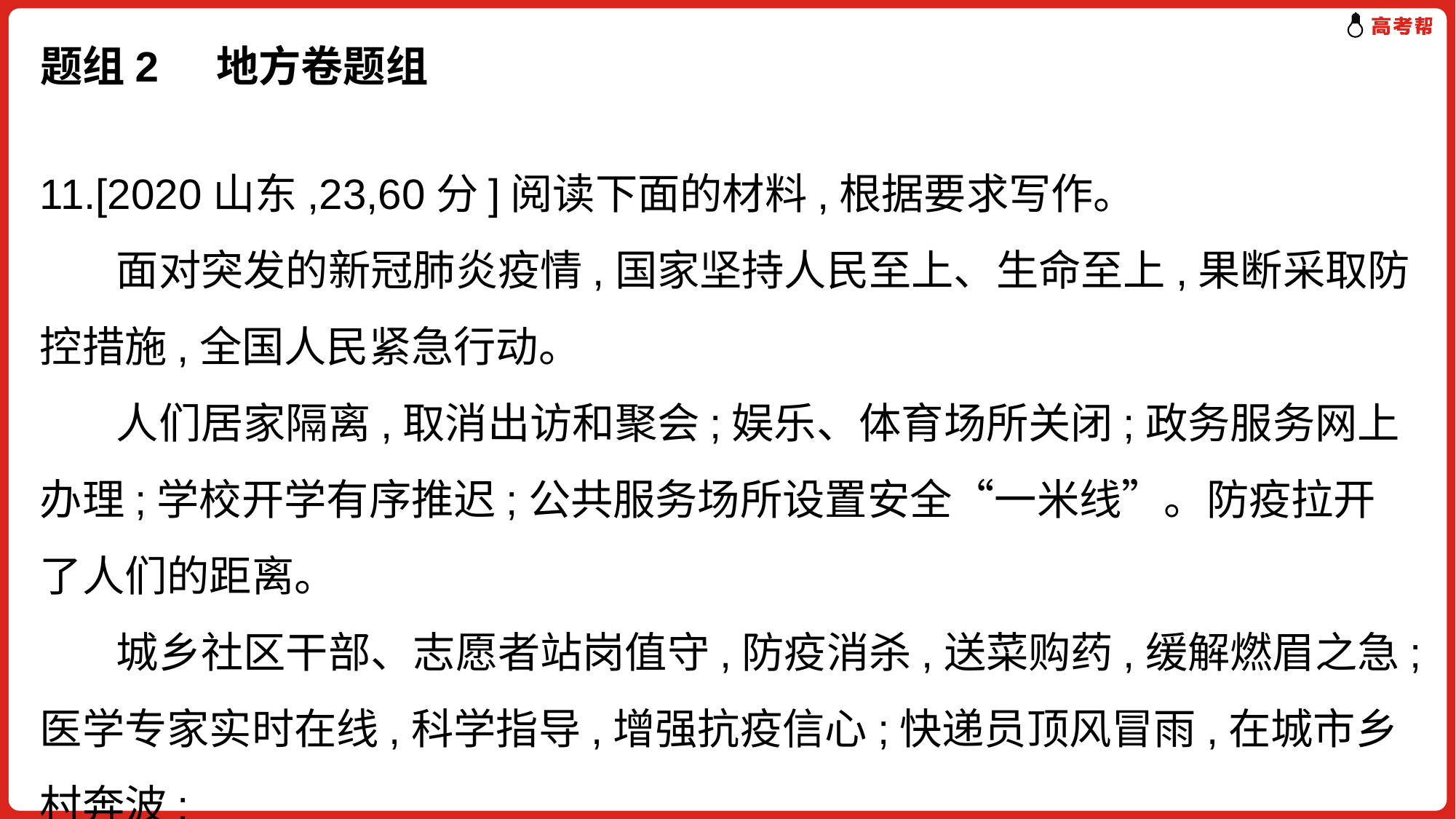

题组2    地方卷题组
11.[2020山东,23,60分]阅读下面的材料,根据要求写作。
       面对突发的新冠肺炎疫情,国家坚持人民至上、生命至上,果断采取防控措施,全国人民紧急行动。
       人们居家隔离,取消出访和聚会;娱乐、体育场所关闭;政务服务网上办理;学校开学有序推迟;公共服务场所设置安全“一米线”。防疫拉开了人们的距离。
       城乡社区干部、志愿者站岗值守,防疫消杀,送菜购药,缓解燃眉之急;医学专家实时在线,科学指导,增强抗疫信心;快递员顶风冒雨,在城市乡村奔波;